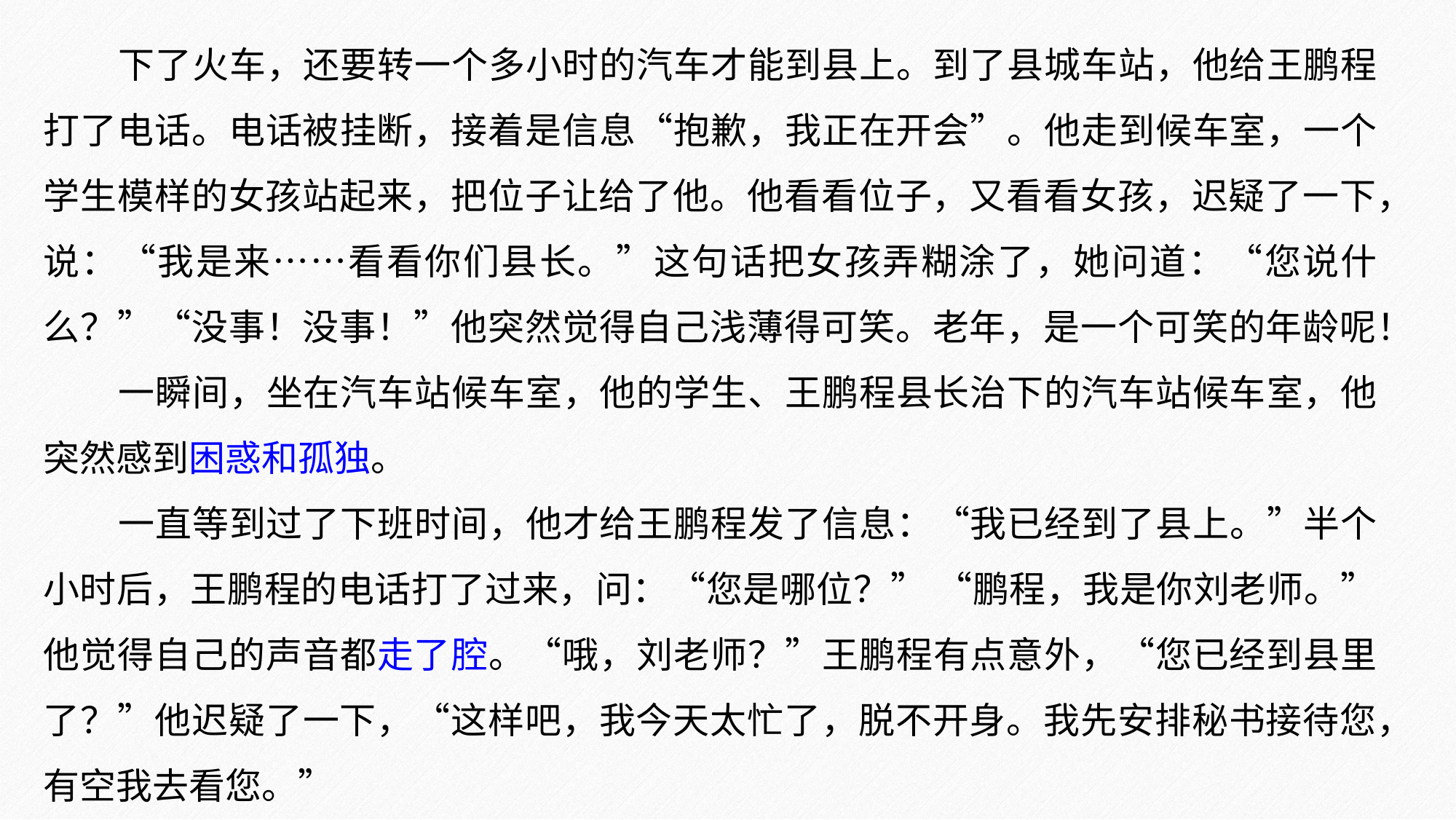

下了火车，还要转一个多小时的汽车才能到县上。到了县城车站，他给王鹏程打了电话。电话被挂断，接着是信息“抱歉，我正在开会”。他走到候车室，一个学生模样的女孩站起来，把位子让给了他。他看看位子，又看看女孩，迟疑了一下，说：“我是来……看看你们县长。”这句话把女孩弄糊涂了，她问道：“您说什么？”“没事！没事！”他突然觉得自己浅薄得可笑。老年，是一个可笑的年龄呢！
一瞬间，坐在汽车站候车室，他的学生、王鹏程县长治下的汽车站候车室，他突然感到困惑和孤独。
一直等到过了下班时间，他才给王鹏程发了信息：“我已经到了县上。”半个小时后，王鹏程的电话打了过来，问：“您是哪位？” “鹏程，我是你刘老师。”他觉得自己的声音都走了腔。“哦，刘老师？”王鹏程有点意外，“您已经到县里了？”他迟疑了一下，“这样吧，我今天太忙了，脱不开身。我先安排秘书接待您，有空我去看您。”